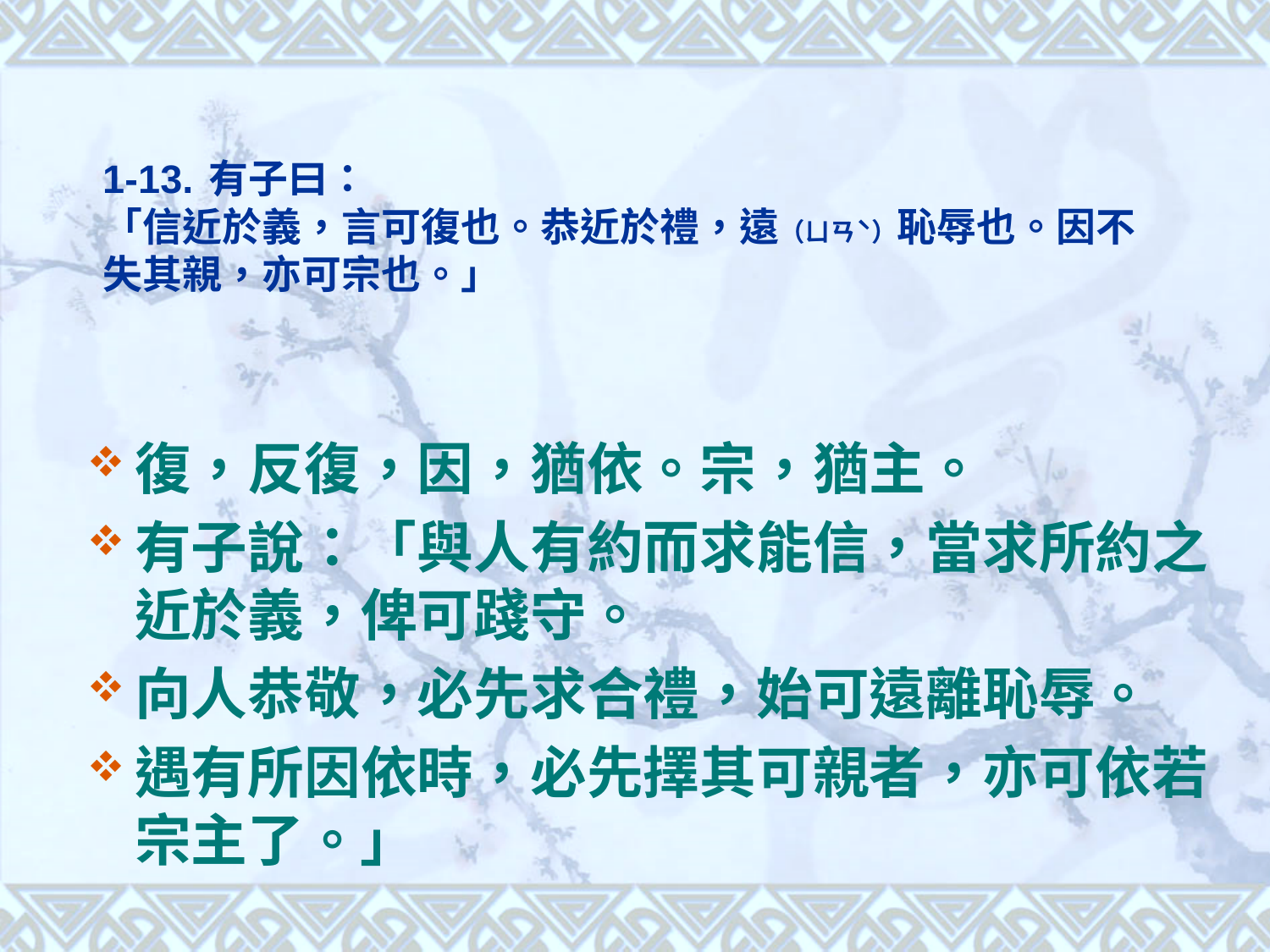

# 1-13. 有子曰： 「信近於義，言可復也。恭近於禮，遠（ㄩㄢˋ）恥辱也。因不失其親，亦可宗也。」
復，反復，因，猶依。宗，猶主。
有子說：「與人有約而求能信，當求所約之近於義，俾可踐守。
向人恭敬，必先求合禮，始可遠離恥辱。
遇有所因依時，必先擇其可親者，亦可依若宗主了。」